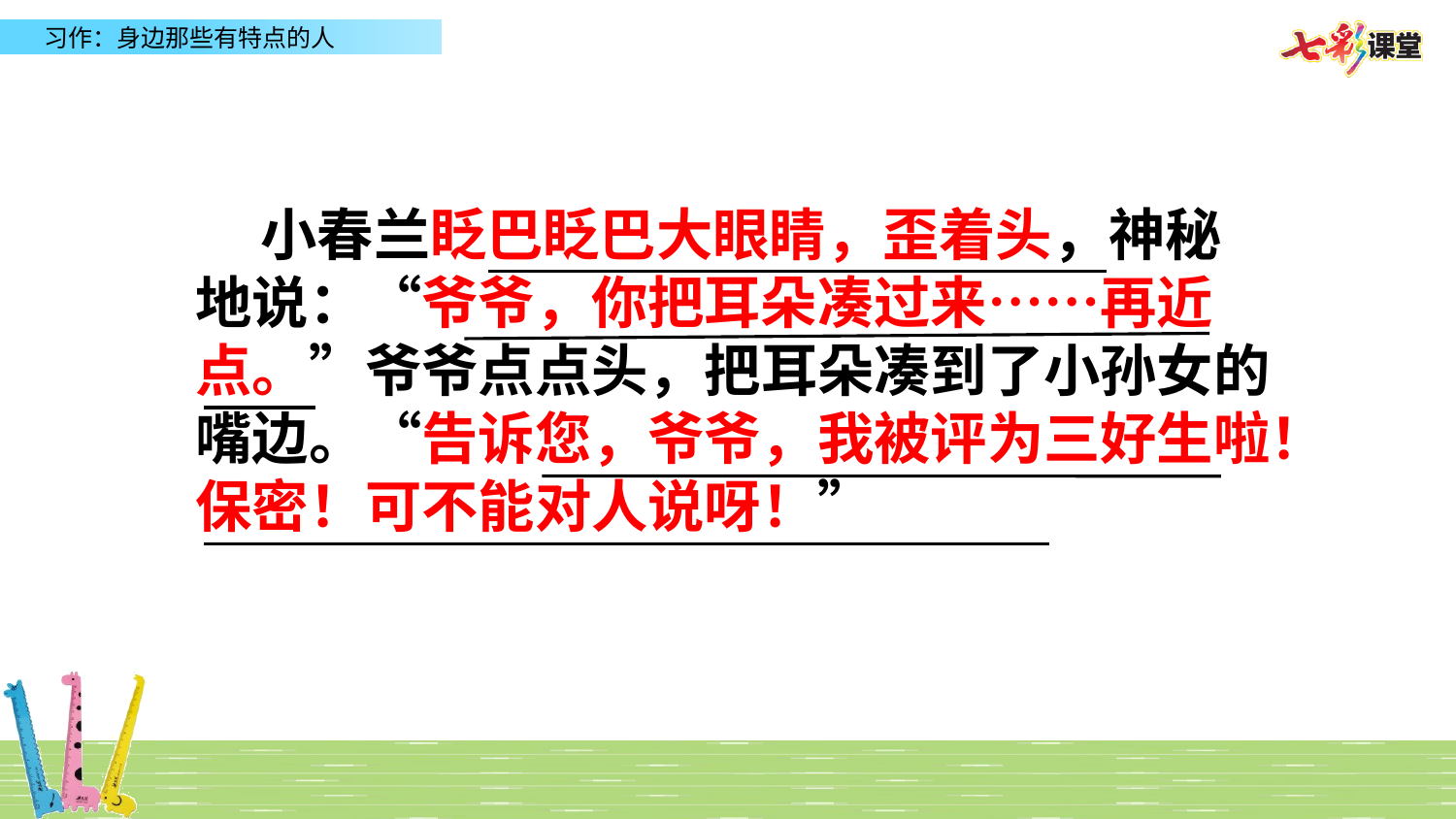

小春兰眨巴眨巴大眼睛，歪着头，神秘地说：“爷爷，你把耳朵凑过来……再近点。”爷爷点点头，把耳朵凑到了小孙女的嘴边。“告诉您，爷爷，我被评为三好生啦！保密！可不能对人说呀！”